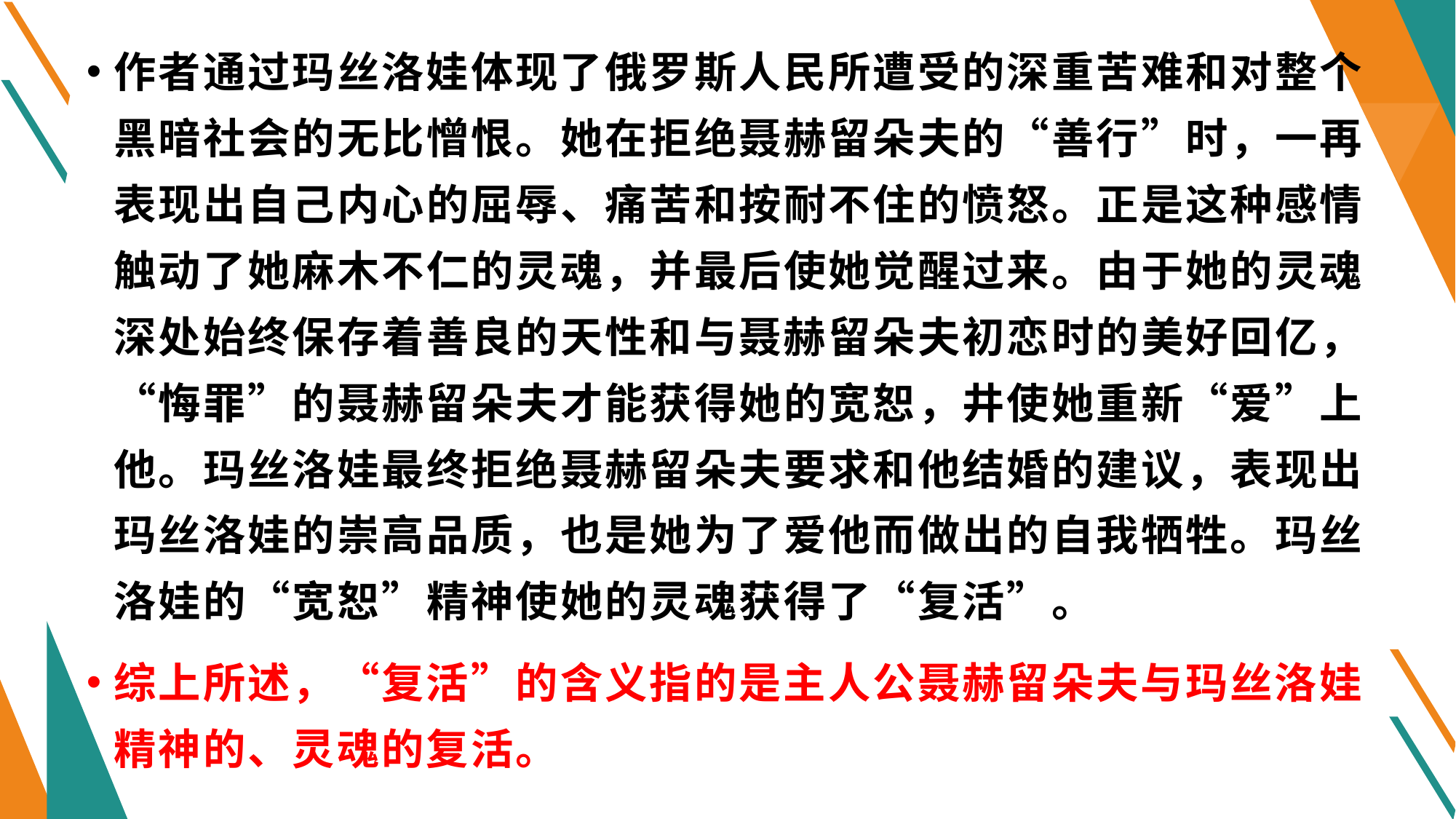

作者通过玛丝洛娃体现了俄罗斯人民所遭受的深重苦难和对整个黑暗社会的无比憎恨。她在拒绝聂赫留朵夫的“善行”时，一再表现出自己内心的屈辱、痛苦和按耐不住的愤怒。正是这种感情触动了她麻木不仁的灵魂，并最后使她觉醒过来。由于她的灵魂深处始终保存着善良的天性和与聂赫留朵夫初恋时的美好回亿，“悔罪”的聂赫留朵夫才能获得她的宽恕，井使她重新“爱”上他。玛丝洛娃最终拒绝聂赫留朵夫要求和他结婚的建议，表现出玛丝洛娃的崇高品质，也是她为了爱他而做出的自我牺牲。玛丝洛娃的“宽恕”精神使她的灵魂获得了“复活”。
综上所述，“复活”的含义指的是主人公聂赫留朵夫与玛丝洛娃精神的、灵魂的复活。